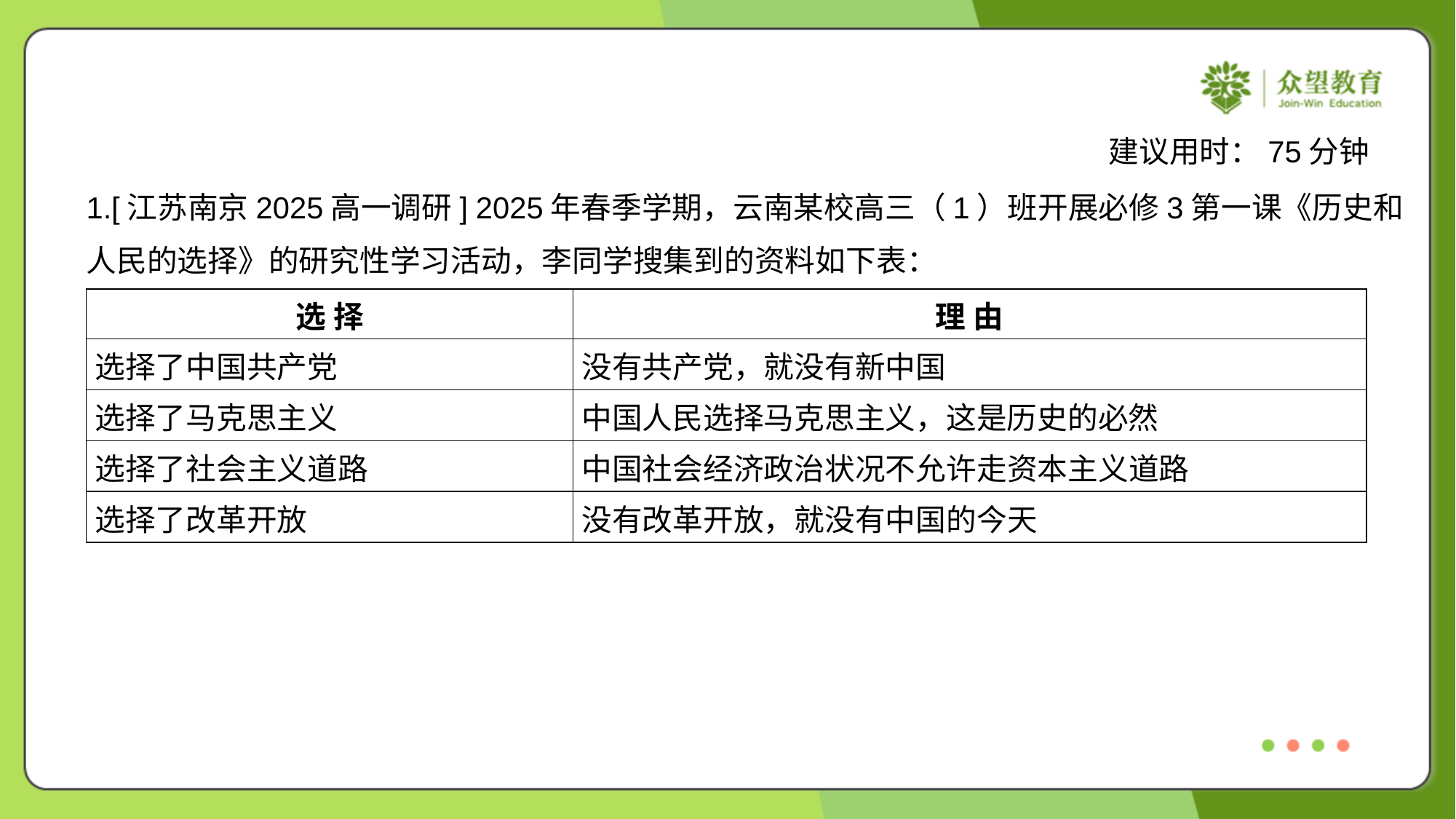

建议用时：75分钟
1.[江苏南京2025高一调研] 2025年春季学期，云南某校高三（1）班开展必修3第一课《历史和
人民的选择》的研究性学习活动，李同学搜集到的资料如下表：
| 选 择 | 理 由 |
| --- | --- |
| 选择了中国共产党 | 没有共产党，就没有新中国 |
| 选择了马克思主义 | 中国人民选择马克思主义，这是历史的必然 |
| 选择了社会主义道路 | 中国社会经济政治状况不允许走资本主义道路 |
| 选择了改革开放 | 没有改革开放，就没有中国的今天 |